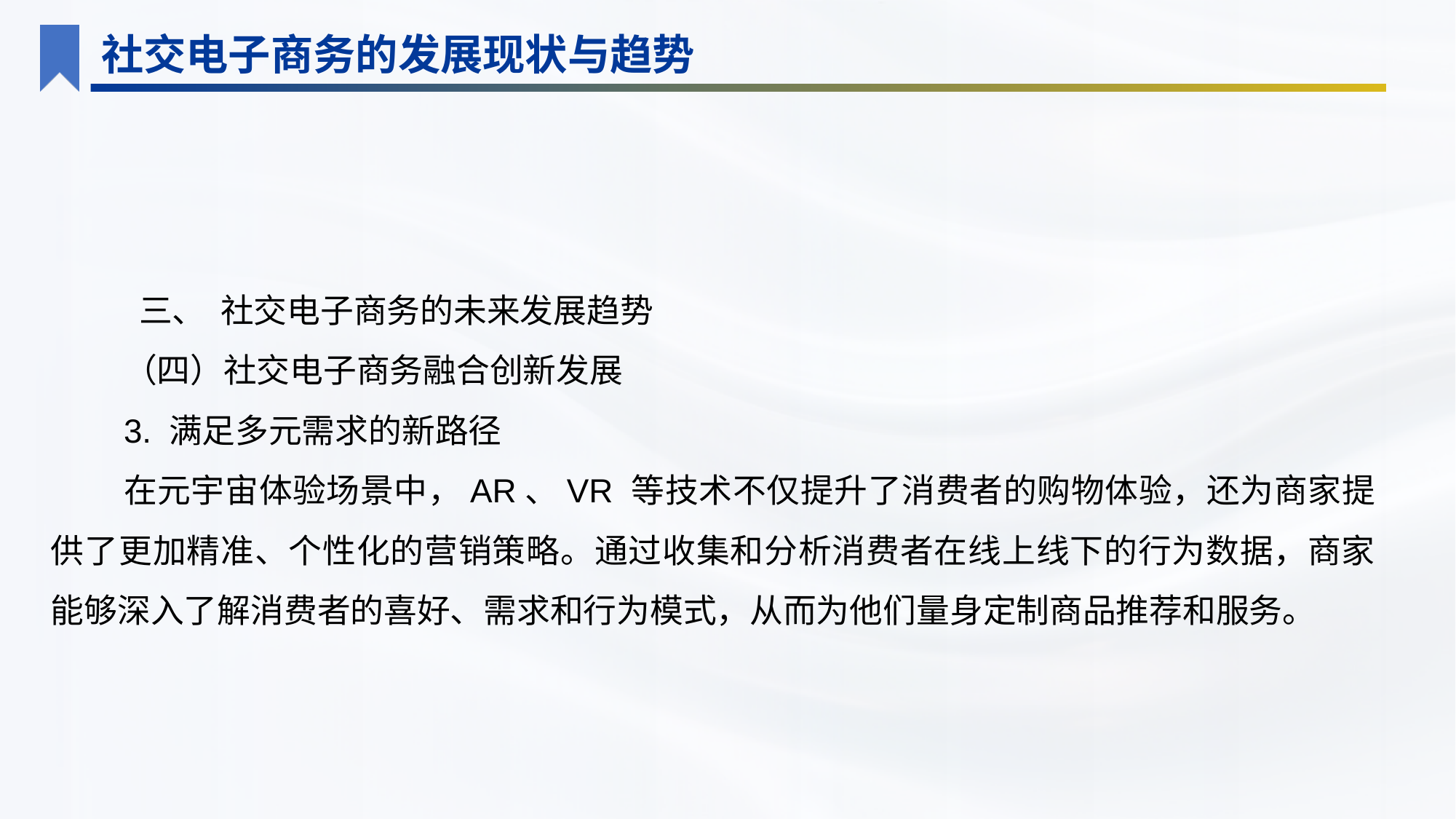

社交电子商务的发展现状与趋势
 三、  社交电子商务的未来发展趋势
（四）社交电子商务融合创新发展
3. 满足多元需求的新路径
在元宇宙体验场景中，AR、VR 等技术不仅提升了消费者的购物体验，还为商家提供了更加精准、个性化的营销策略。通过收集和分析消费者在线上线下的行为数据，商家能够深入了解消费者的喜好、需求和行为模式，从而为他们量身定制商品推荐和服务。